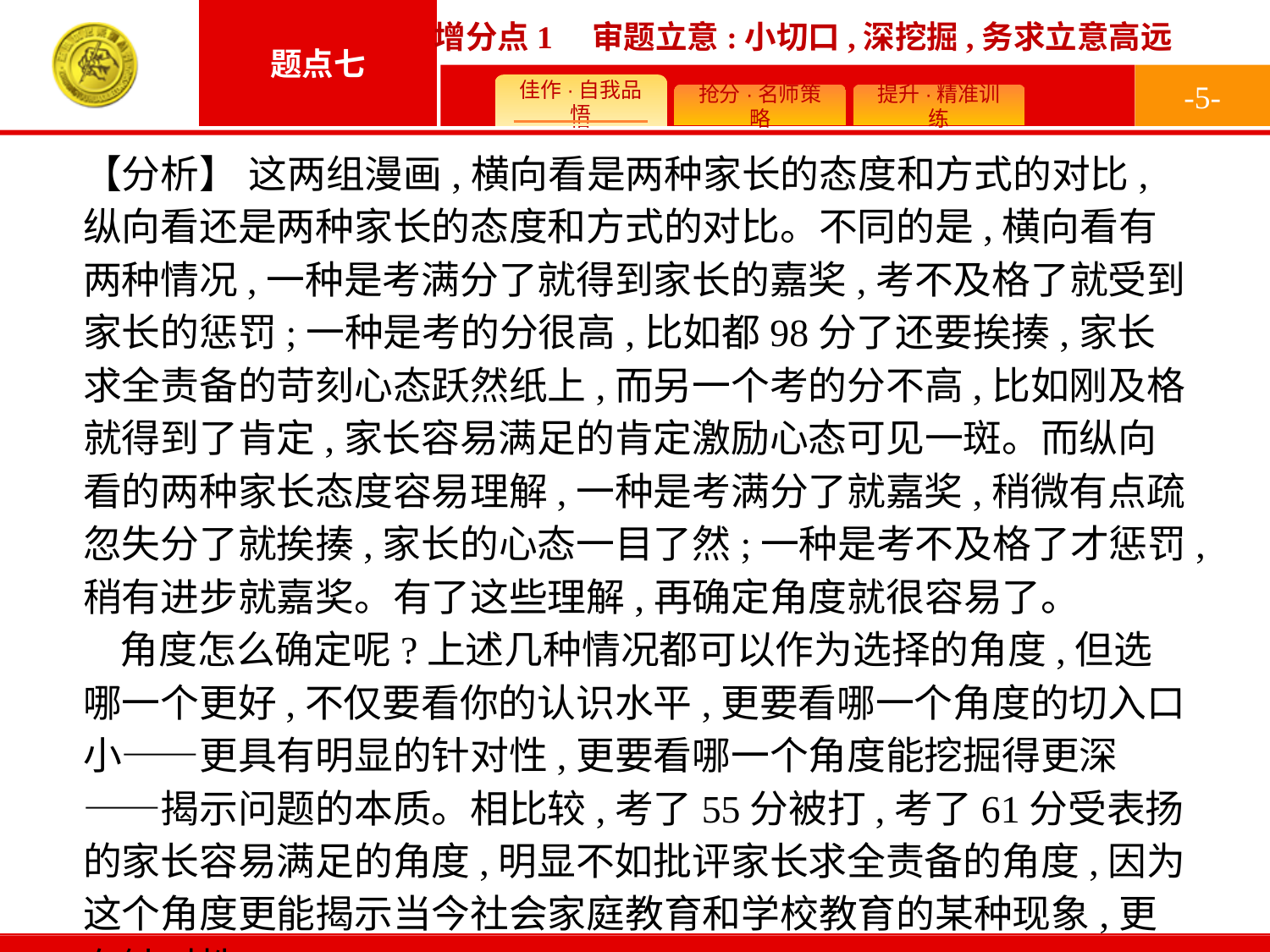

-5-
【分析】 这两组漫画,横向看是两种家长的态度和方式的对比,纵向看还是两种家长的态度和方式的对比。不同的是,横向看有两种情况,一种是考满分了就得到家长的嘉奖,考不及格了就受到家长的惩罚;一种是考的分很高,比如都98分了还要挨揍,家长求全责备的苛刻心态跃然纸上,而另一个考的分不高,比如刚及格就得到了肯定,家长容易满足的肯定激励心态可见一斑。而纵向看的两种家长态度容易理解,一种是考满分了就嘉奖,稍微有点疏忽失分了就挨揍,家长的心态一目了然;一种是考不及格了才惩罚,稍有进步就嘉奖。有了这些理解,再确定角度就很容易了。
角度怎么确定呢?上述几种情况都可以作为选择的角度,但选哪一个更好,不仅要看你的认识水平,更要看哪一个角度的切入口小——更具有明显的针对性,更要看哪一个角度能挖掘得更深——揭示问题的本质。相比较,考了55分被打,考了61分受表扬的家长容易满足的角度,明显不如批评家长求全责备的角度,因为这个角度更能揭示当今社会家庭教育和学校教育的某种现象,更有针对性。